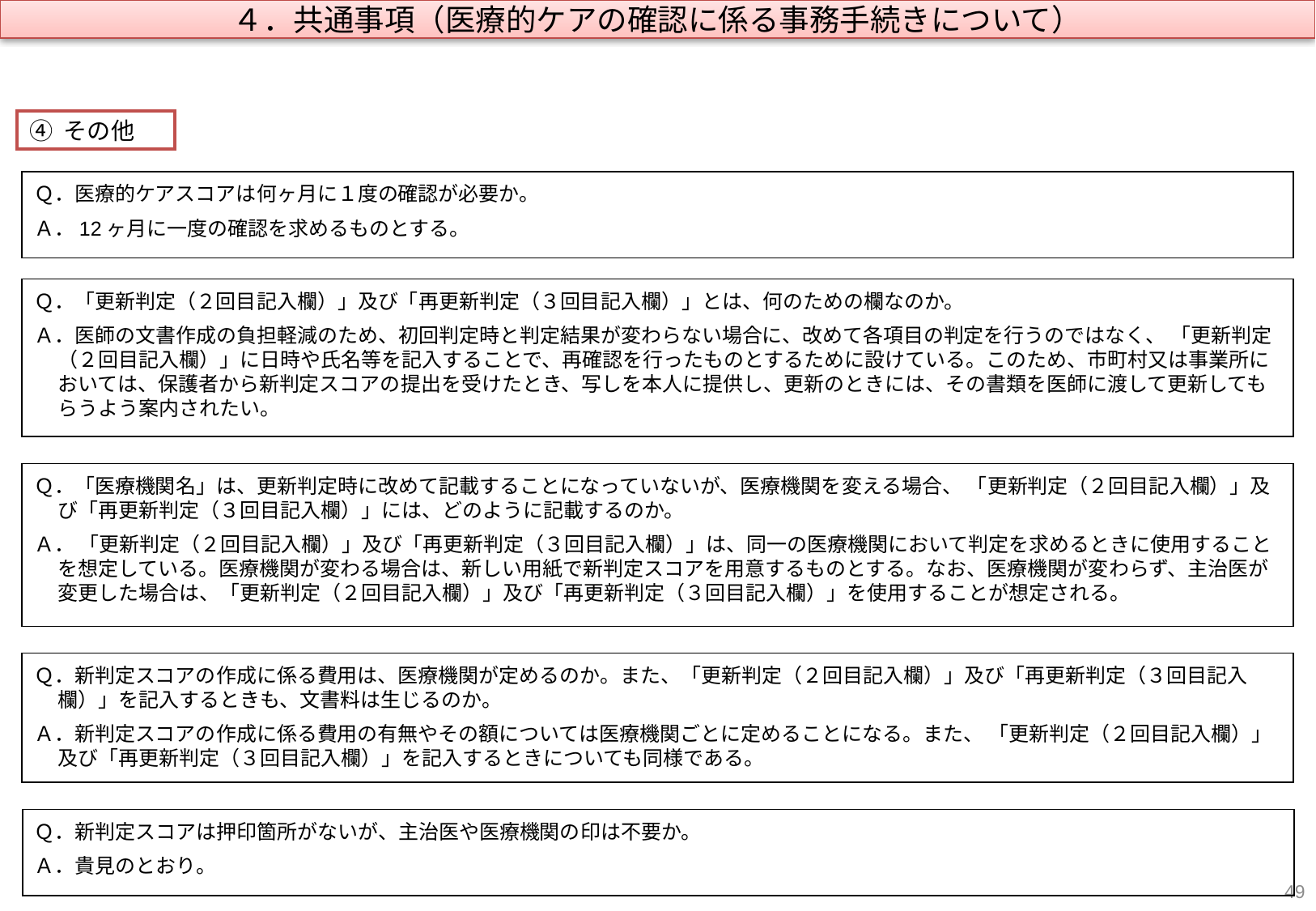

４．共通事項（医療的ケアの確認に係る事務手続きについて）
④ その他
Ｑ．医療的ケアスコアは何ヶ月に１度の確認が必要か。

Ａ．12ヶ月に一度の確認を求めるものとする。
Ｑ．「更新判定（２回目記入欄）」及び「再更新判定（３回目記入欄）」とは、何のための欄なのか。

Ａ．医師の文書作成の負担軽減のため、初回判定時と判定結果が変わらない場合に、改めて各項目の判定を行うのではなく、 「更新判定（２回目記入欄）」に日時や氏名等を記入することで、再確認を行ったものとするために設けている。このため、市町村又は事業所においては、保護者から新判定スコアの提出を受けたとき、写しを本人に提供し、更新のときには、その書類を医師に渡して更新してもらうよう案内されたい。

Ｑ．「医療機関名」は、更新判定時に改めて記載することになっていないが、医療機関を変える場合、 「更新判定（２回目記入欄）」及び「再更新判定（３回目記入欄）」には、どのように記載するのか。

Ａ． 「更新判定（２回目記入欄）」及び「再更新判定（３回目記入欄）」は、同一の医療機関において判定を求めるときに使用することを想定している。医療機関が変わる場合は、新しい用紙で新判定スコアを用意するものとする。なお、医療機関が変わらず、主治医が変更した場合は、「更新判定（２回目記入欄）」及び「再更新判定（３回目記入欄）」を使用することが想定される。
Ｑ．新判定スコアの作成に係る費用は、医療機関が定めるのか。また、「更新判定（２回目記入欄）」及び「再更新判定（３回目記入欄）」を記入するときも、文書料は生じるのか。

Ａ．新判定スコアの作成に係る費用の有無やその額については医療機関ごとに定めることになる。また、 「更新判定（２回目記入欄）」及び「再更新判定（３回目記入欄）」を記入するときについても同様である。
Ｑ．新判定スコアは押印箇所がないが、主治医や医療機関の印は不要か。

Ａ．貴見のとおり。
49